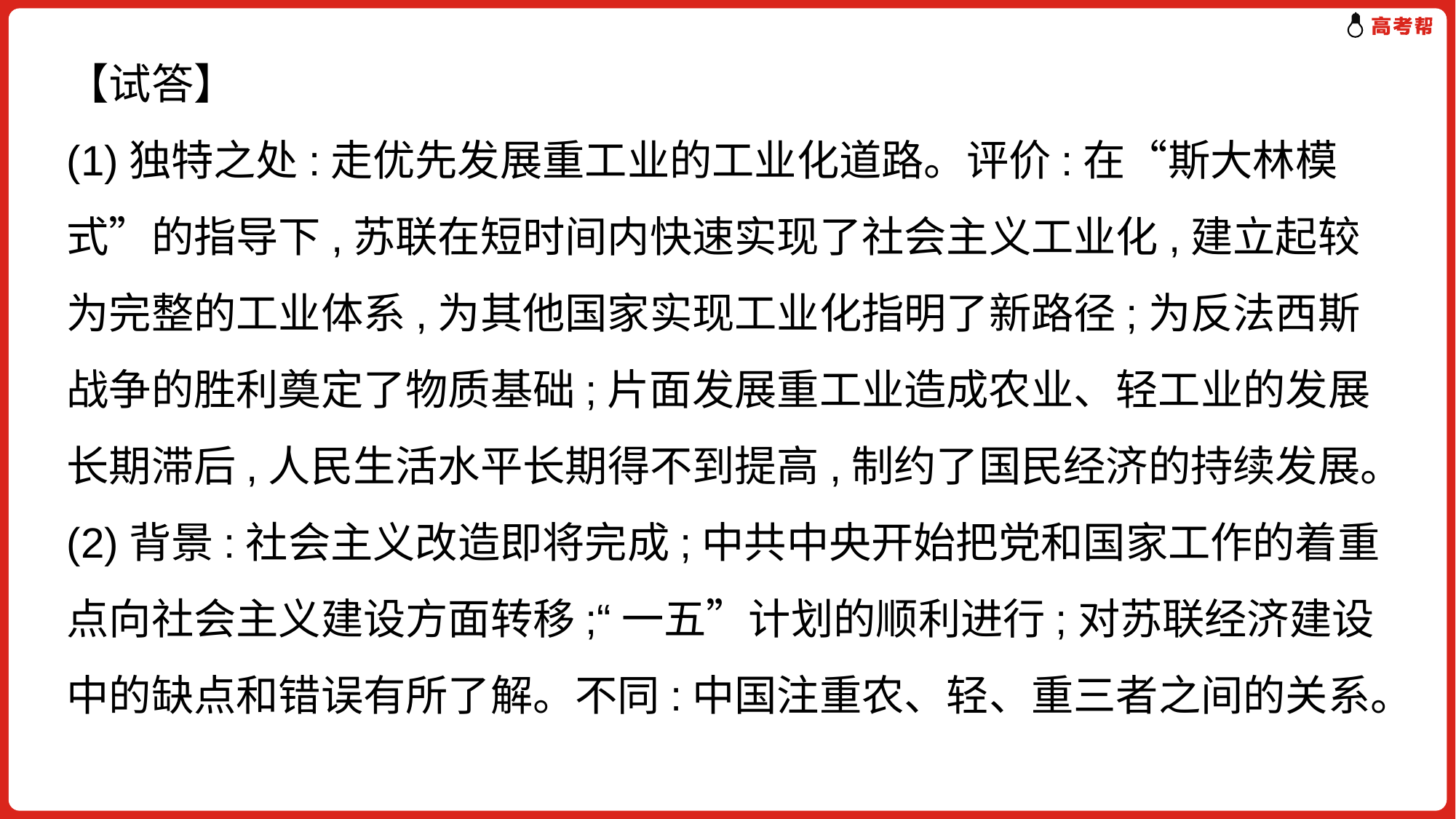

【试答】
(1)独特之处:走优先发展重工业的工业化道路。评价:在“斯大林模式”的指导下,苏联在短时间内快速实现了社会主义工业化,建立起较为完整的工业体系,为其他国家实现工业化指明了新路径;为反法西斯战争的胜利奠定了物质基础;片面发展重工业造成农业、轻工业的发展长期滞后,人民生活水平长期得不到提高,制约了国民经济的持续发展。
(2)背景:社会主义改造即将完成;中共中央开始把党和国家工作的着重点向社会主义建设方面转移;“一五”计划的顺利进行;对苏联经济建设中的缺点和错误有所了解。不同:中国注重农、轻、重三者之间的关系。